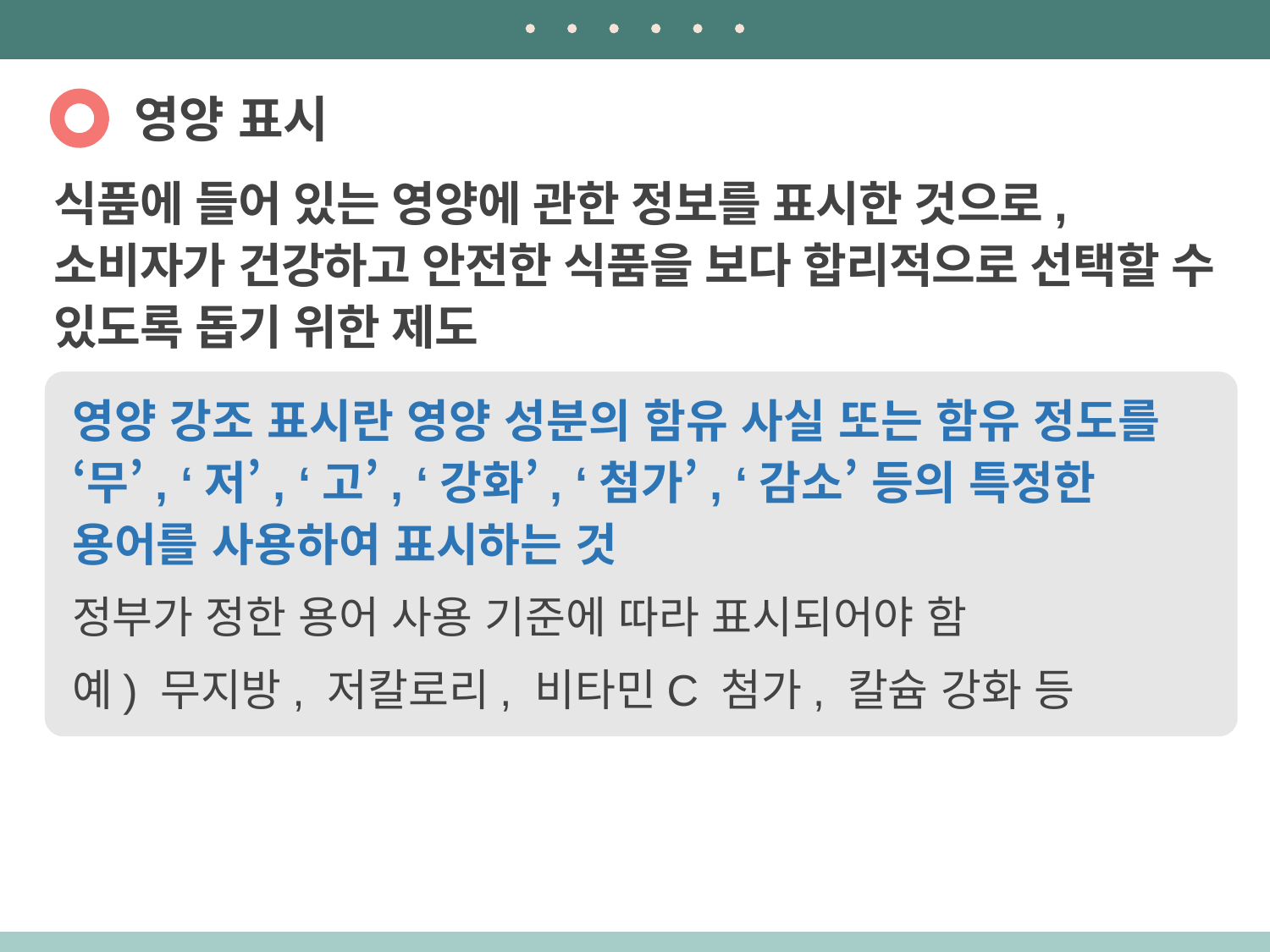

영양 표시

식품에 들어 있는 영양에 관한 정보를 표시한 것으로, 소비자가 건강하고 안전한 식품을 보다 합리적으로 선택할 수 있도록 돕기 위한 제도

영양 강조 표시란 영양 성분의 함유 사실 또는 함유 정도를 ‘무’, ‘저’, ‘고’, ‘강화’, ‘첨가’, ‘감소’ 등의 특정한 용어를 사용하여 표시하는 것
정부가 정한 용어 사용 기준에 따라 표시되어야 함
예) 무지방, 저칼로리, 비타민C 첨가, 칼슘 강화 등